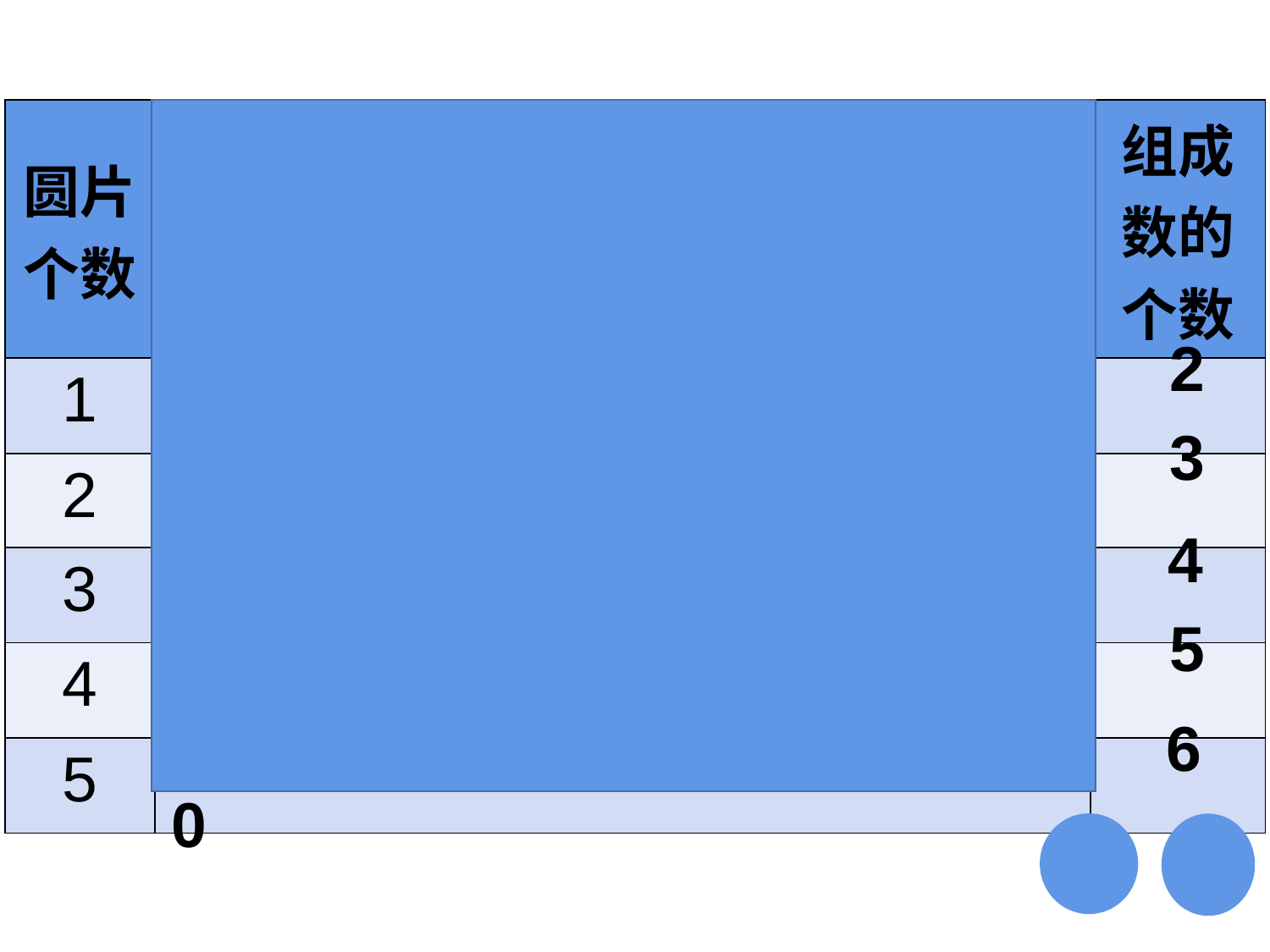

| 圆片个数 | 组成的数 | 组成数的个数 |
| --- | --- | --- |
| 1 |  |  |
| 2 |  |  |
| 3 |  |  |
| 4 |  |  |
| 5 |  |  |

1、10
2
2、11、20
3
3、12、21、30
4
4、13、22、31、40
5
5、14、23、32 、41、50
6